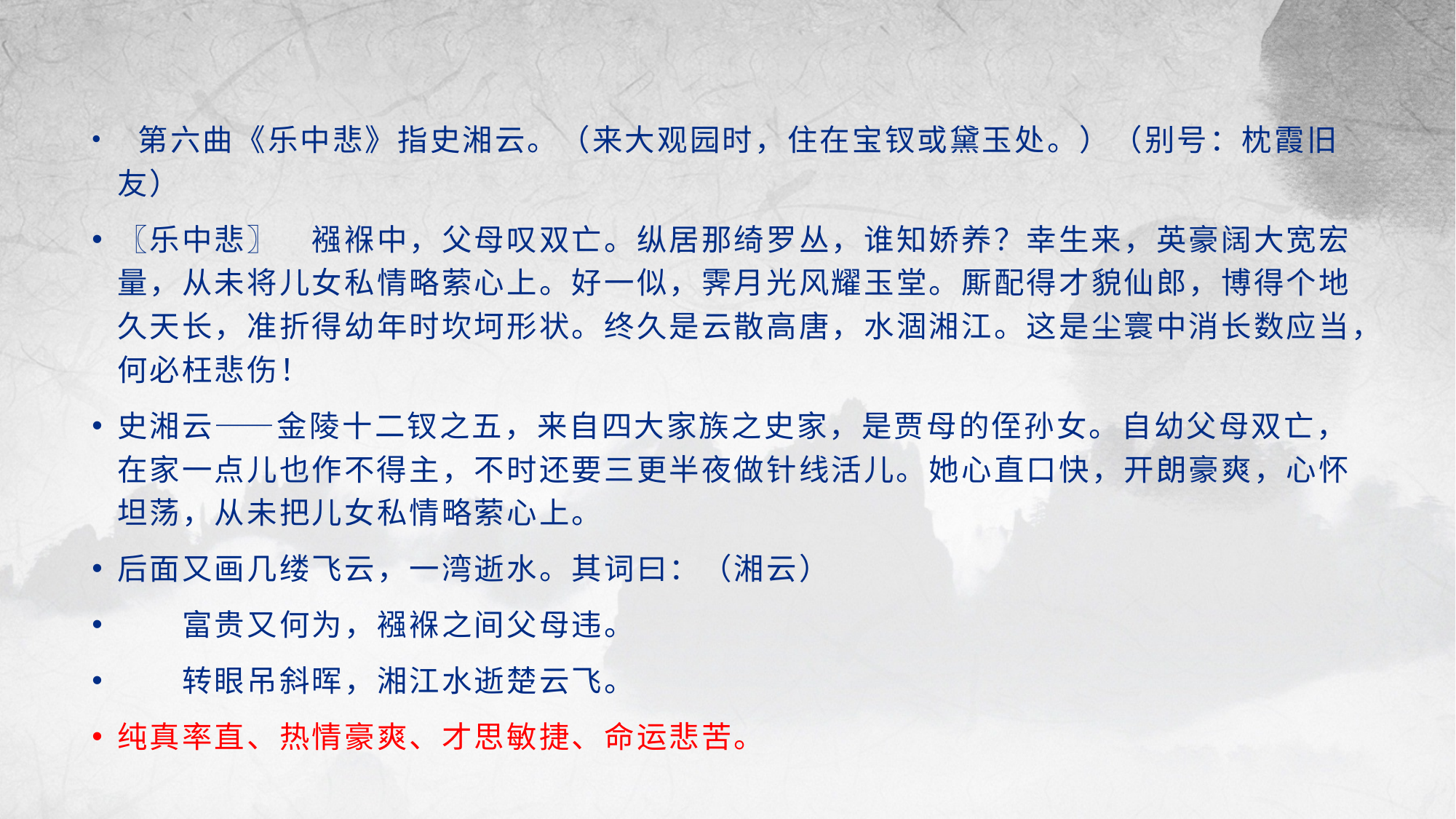

第六曲《乐中悲》指史湘云。（来大观园时，住在宝钗或黛玉处。）（别号：枕霞旧友）
〖乐中悲〗　襁褓中，父母叹双亡。纵居那绮罗丛，谁知娇养？幸生来，英豪阔大宽宏量，从未将儿女私情略萦心上。好一似，霁月光风耀玉堂。厮配得才貌仙郎，博得个地久天长，准折得幼年时坎坷形状。终久是云散高唐，水涸湘江。这是尘寰中消长数应当，何必枉悲伤！
史湘云——金陵十二钗之五，来自四大家族之史家，是贾母的侄孙女。自幼父母双亡，在家一点儿也作不得主，不时还要三更半夜做针线活儿。她心直口快，开朗豪爽，心怀坦荡，从未把儿女私情略萦心上。
后面又画几缕飞云，一湾逝水。其词曰：（湘云）
　　富贵又何为，襁褓之间父母违。
　　转眼吊斜晖，湘江水逝楚云飞。
纯真率直、热情豪爽、才思敏捷、命运悲苦。